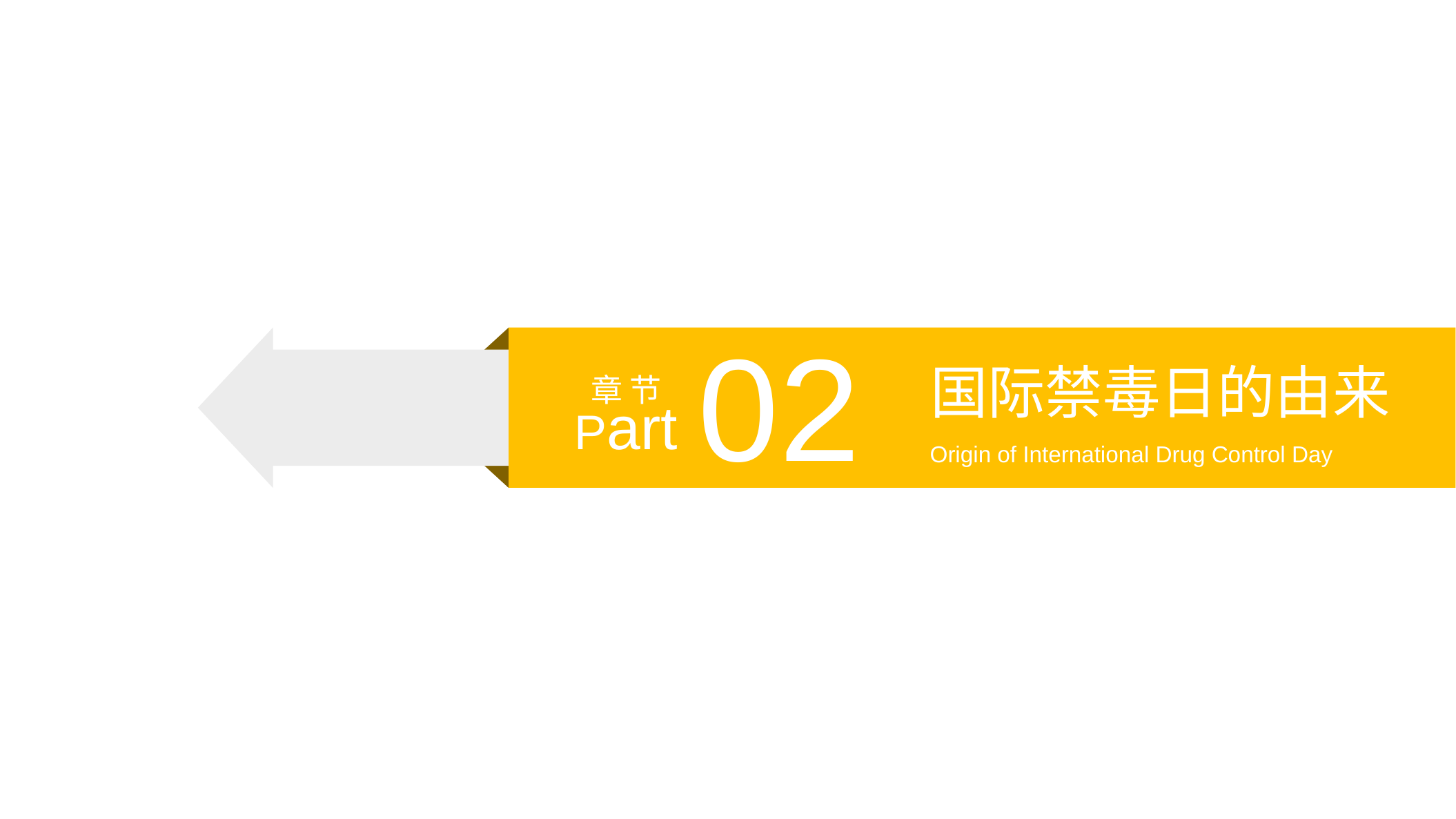

02

国际禁毒日的由来
章 节
Part

Origin of International Drug Control Day